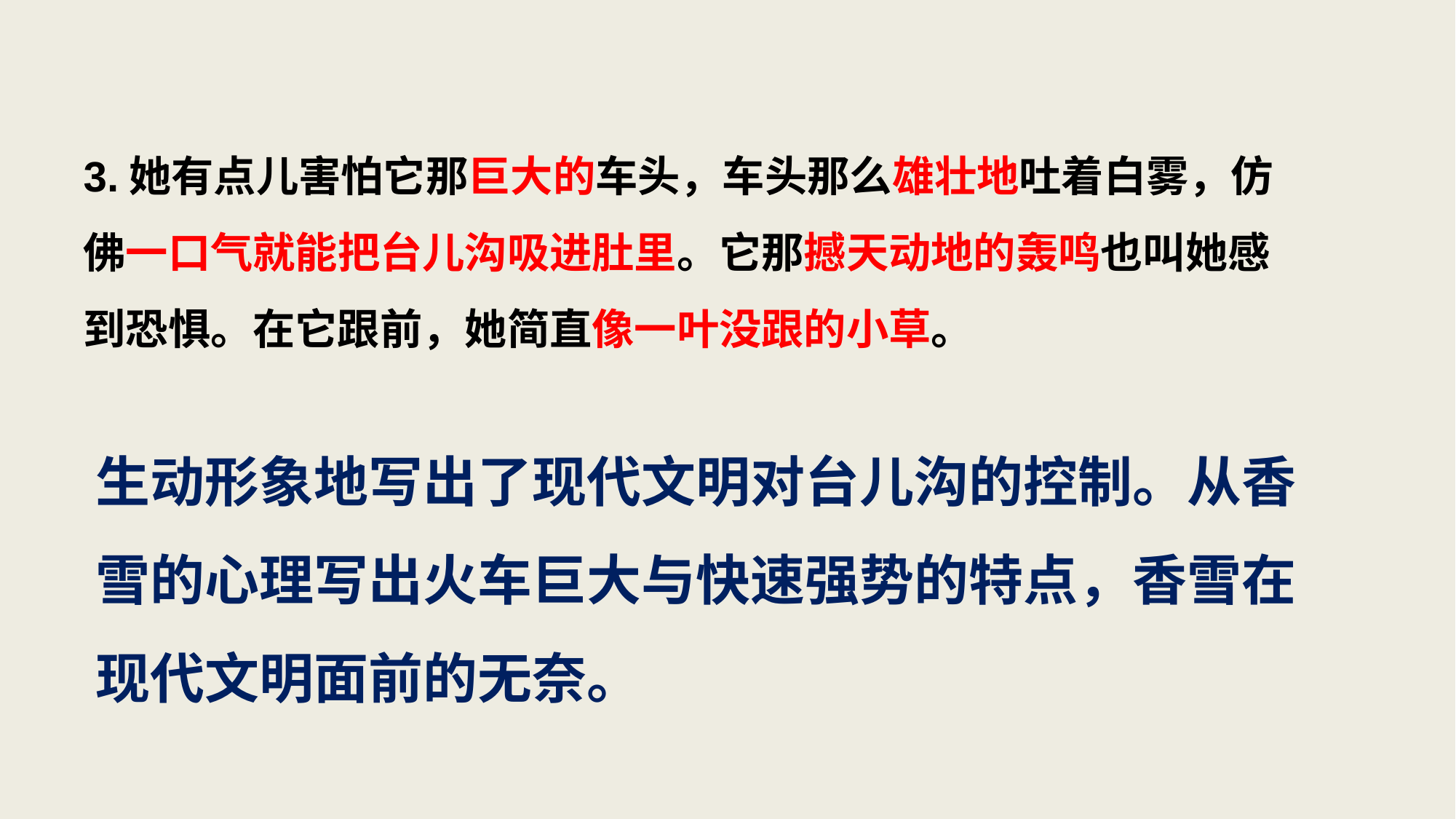

3.她有点儿害怕它那巨大的车头，车头那么雄壮地吐着白雾，仿佛一口气就能把台儿沟吸进肚里。它那撼天动地的轰鸣也叫她感到恐惧。在它跟前，她简直像一叶没跟的小草。
生动形象地写出了现代文明对台儿沟的控制。从香雪的心理写出火车巨大与快速强势的特点，香雪在现代文明面前的无奈。